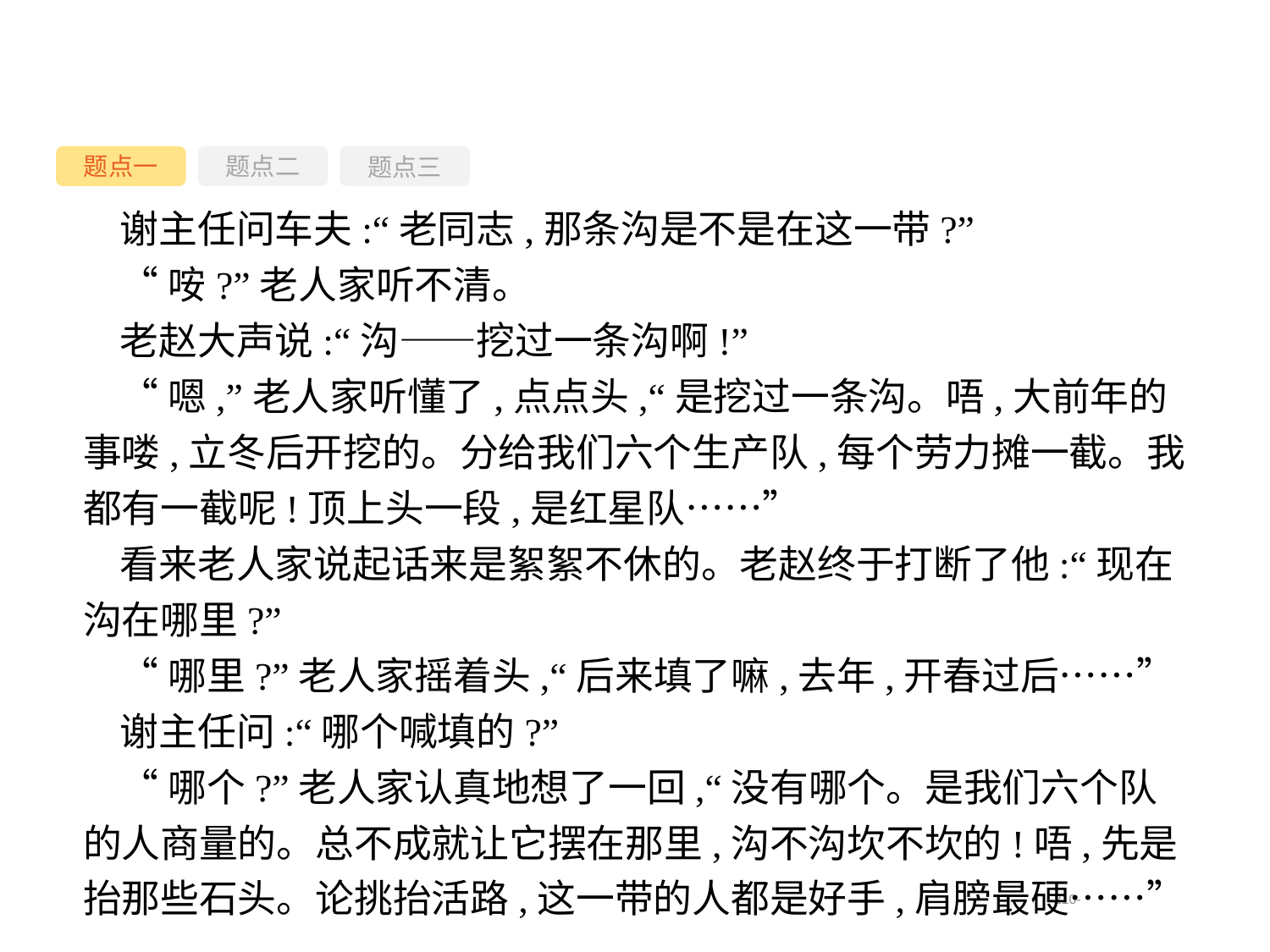

题点一
题点三
题点二
谢主任问车夫:“老同志,那条沟是不是在这一带?”
“咹?”老人家听不清。
老赵大声说:“沟——挖过一条沟啊!”
“嗯,”老人家听懂了,点点头,“是挖过一条沟。唔,大前年的事喽,立冬后开挖的。分给我们六个生产队,每个劳力摊一截。我都有一截呢!顶上头一段,是红星队……”
看来老人家说起话来是絮絮不休的。老赵终于打断了他:“现在沟在哪里?”
“哪里?”老人家摇着头,“后来填了嘛,去年,开春过后……”
谢主任问:“哪个喊填的?”
“哪个?”老人家认真地想了一回,“没有哪个。是我们六个队的人商量的。总不成就让它摆在那里,沟不沟坎不坎的!唔,先是抬那些石头。论挑抬活路,这一带的人都是好手,肩膀最硬……”
-210-